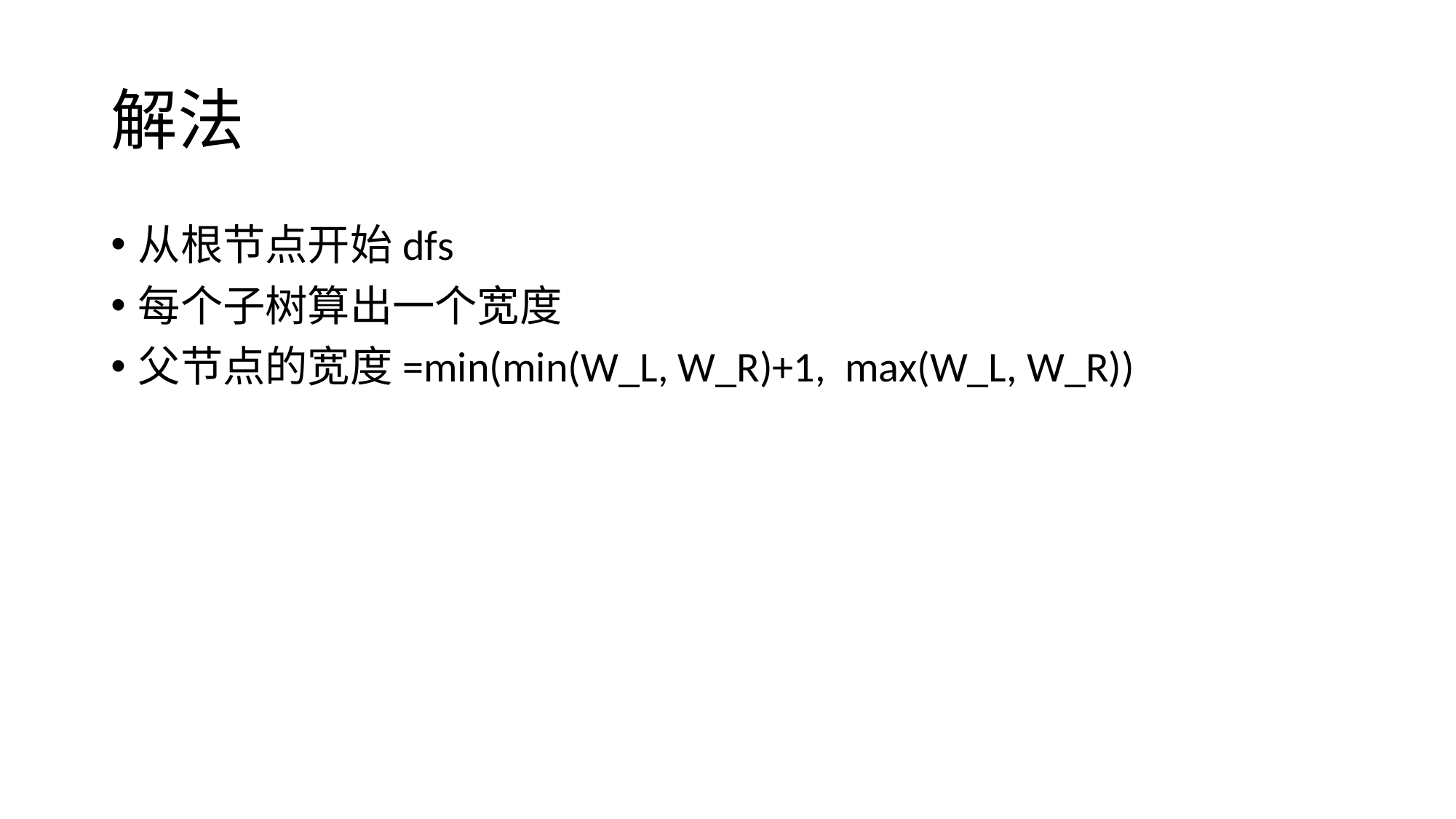

# 解法
从根节点开始dfs
每个子树算出一个宽度
父节点的宽度=min(min(W_L, W_R)+1,  max(W_L, W_R))